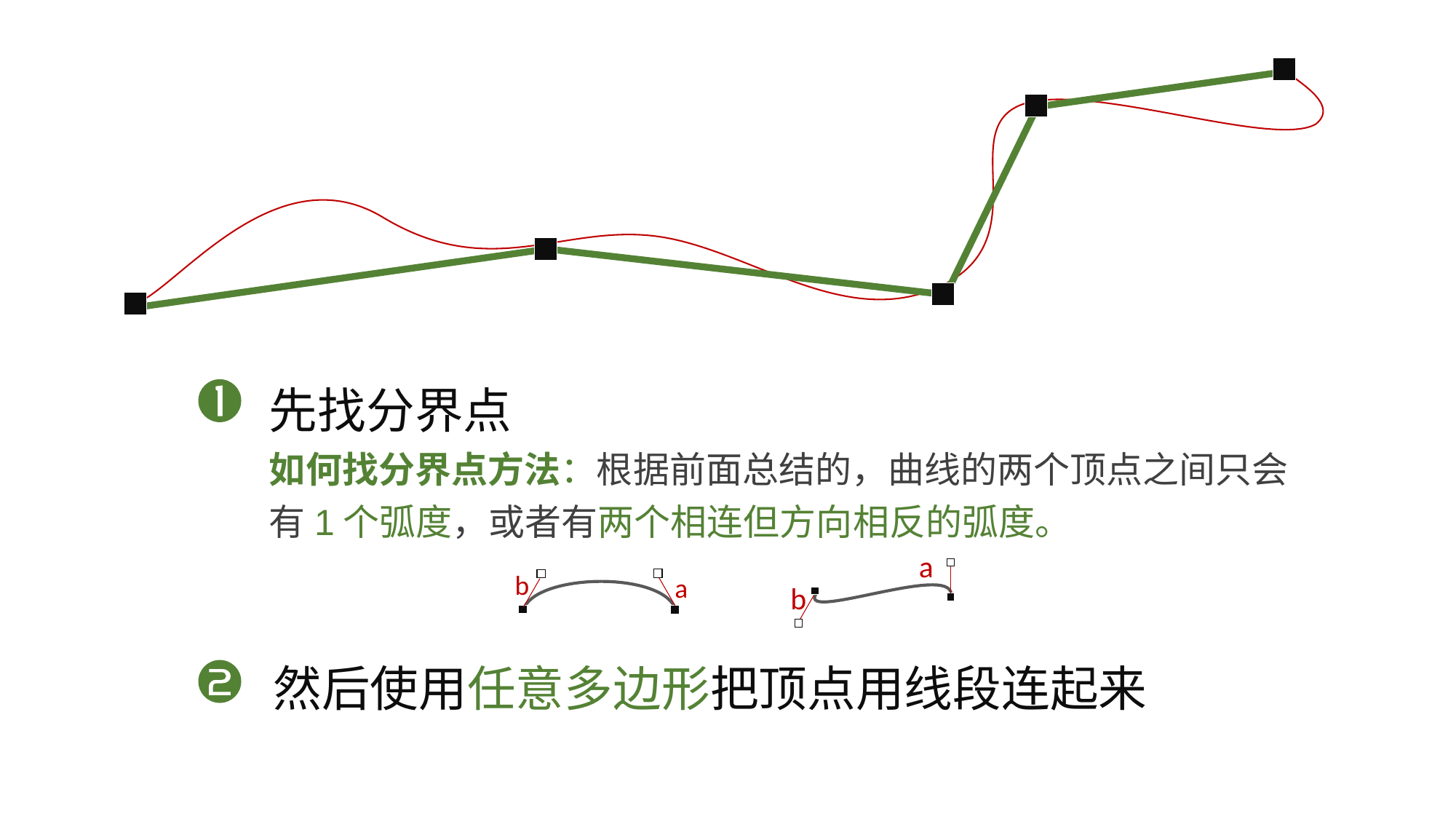

先找分界点
如何找分界点方法：根据前面总结的，曲线的两个顶点之间只会有1个弧度，或者有两个相连但方向相反的弧度。

a
b

b

a

然后使用任意多边形把顶点用线段连起来